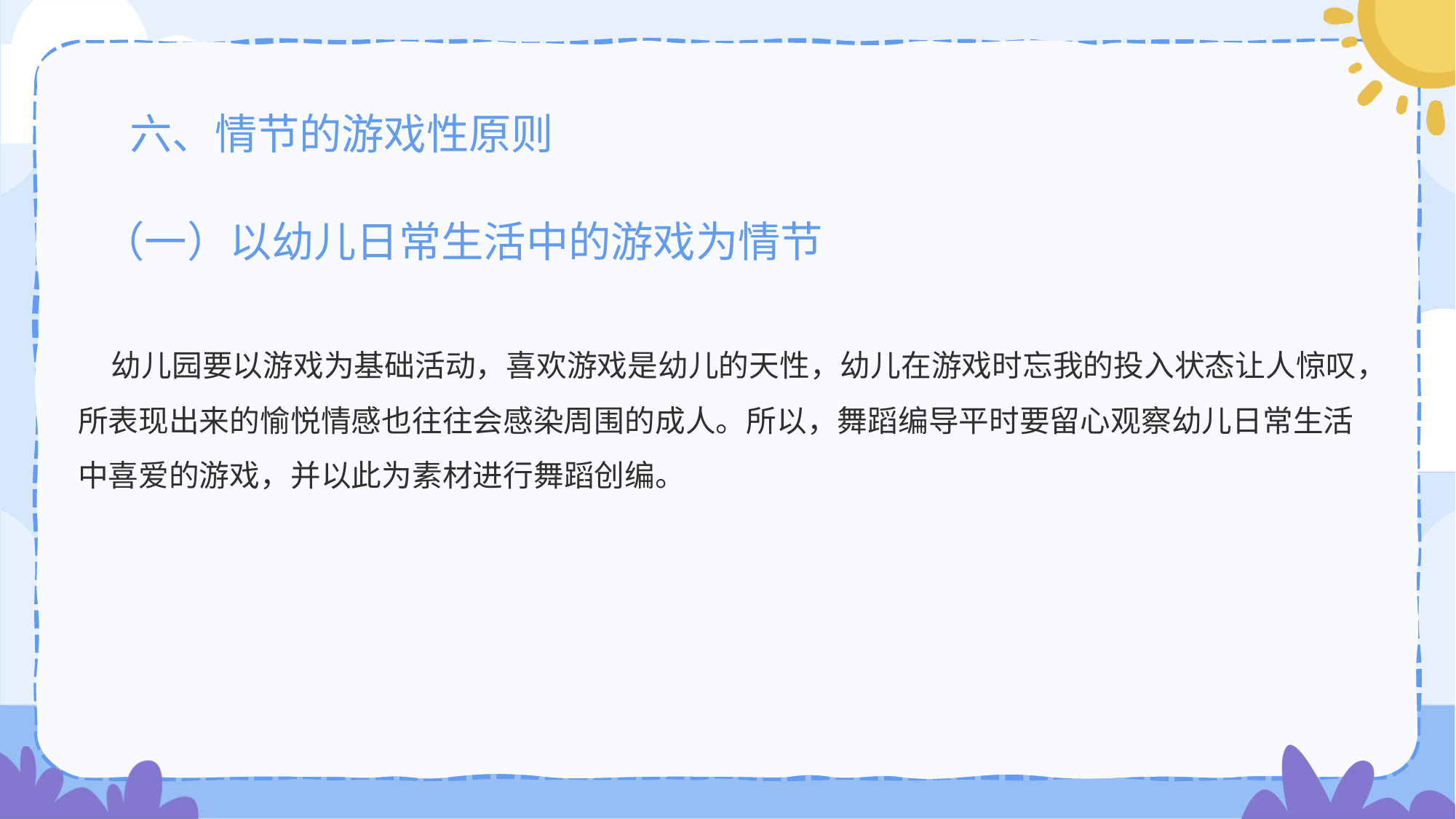

六、情节的游戏性原则
（一）以幼儿日常生活中的游戏为情节
   幼儿园要以游戏为基础活动，喜欢游戏是幼儿的天性，幼儿在游戏时忘我的投入状态让人惊叹，所表现出来的愉悦情感也往往会感染周围的成人。所以，舞蹈编导平时要留心观察幼儿日常生活中喜爱的游戏，并以此为素材进行舞蹈创编。